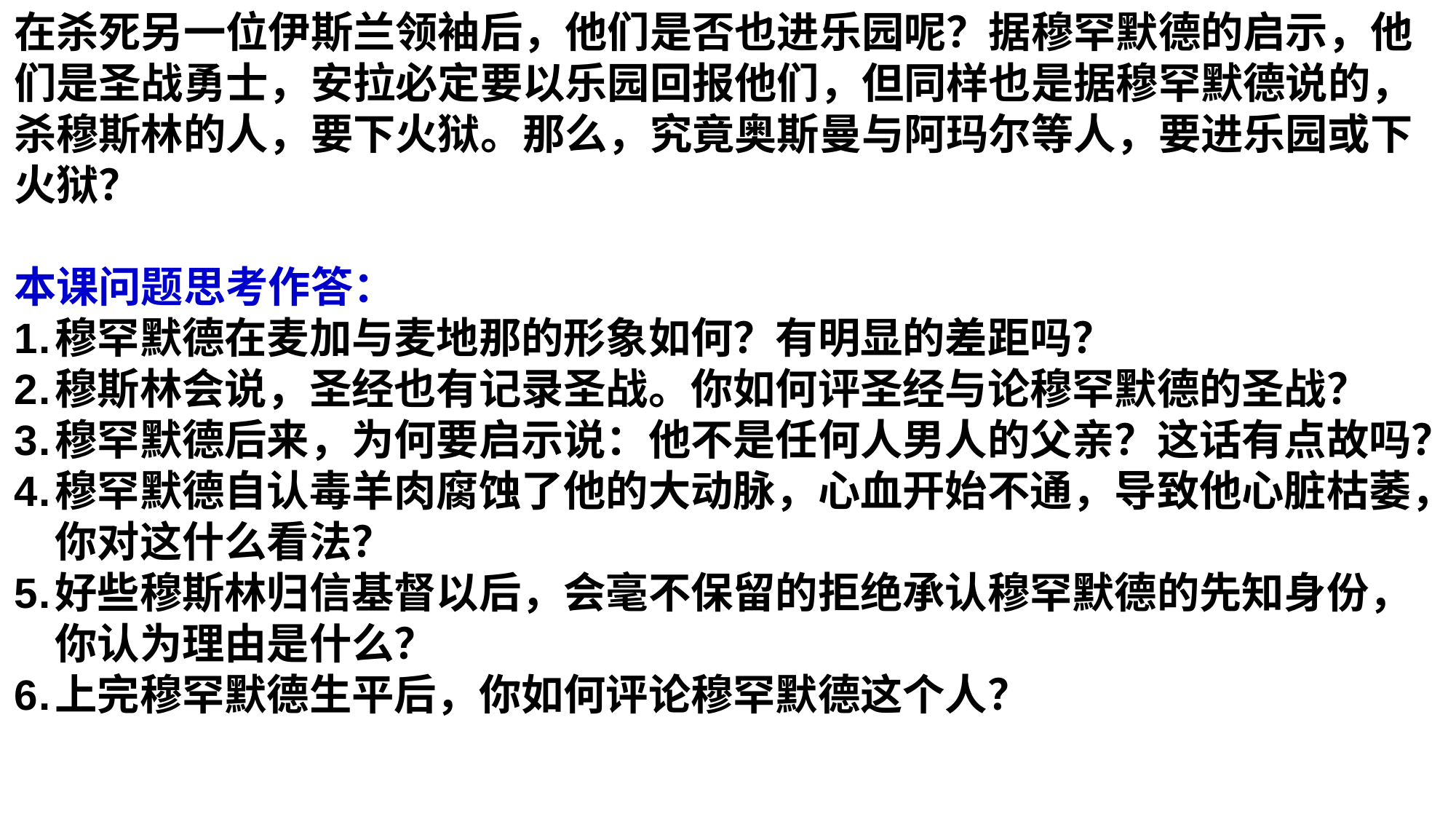

在杀死另一位伊斯兰领袖后，他们是否也进乐园呢？据穆罕默德的启示，他们是圣战勇士，安拉必定要以乐园回报他们，但同样也是据穆罕默德说的，杀穆斯林的人，要下火狱。那么，究竟奥斯曼与阿玛尔等人，要进乐园或下火狱？

本课问题思考作答：
穆罕默德在麦加与麦地那的形象如何？有明显的差距吗？
穆斯林会说，圣经也有记录圣战。你如何评圣经与论穆罕默德的圣战？
穆罕默德后来，为何要启示说：他不是任何人男人的父亲？这话有点故吗？
穆罕默德自认毒羊肉腐蚀了他的大动脉，心血开始不通，导致他心脏枯萎，你对这什么看法？
好些穆斯林归信基督以后，会毫不保留的拒绝承认穆罕默德的先知身份，你认为理由是什么？
上完穆罕默德生平后，你如何评论穆罕默德这个人？